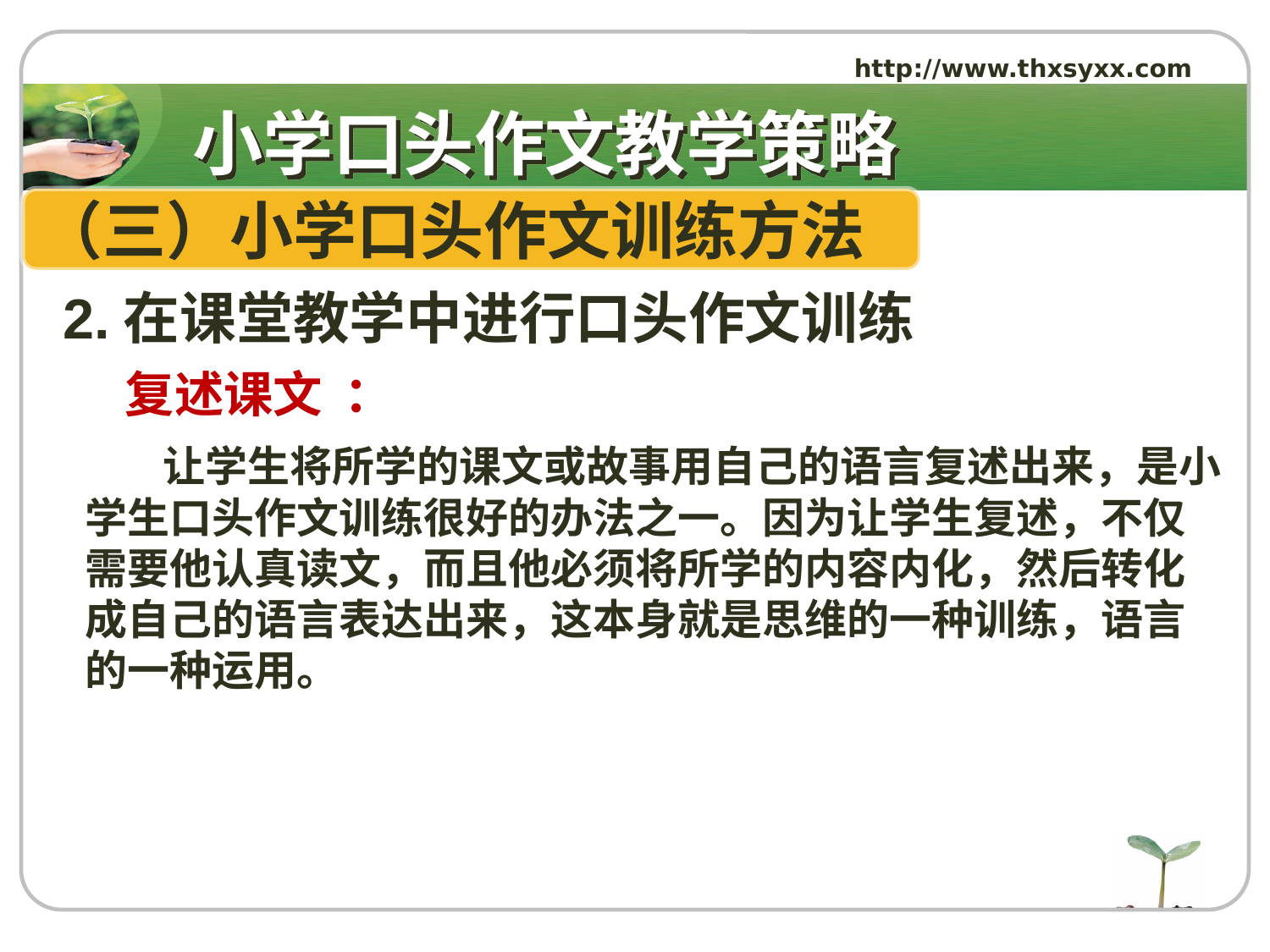

http://www.thxsyxx.com
# 小学口头作文教学策略
（三）小学口头作文训练方法
 2.在课堂教学中进行口头作文训练
复述课文   ：
      让学生将所学的课文或故事用自己的语言复述出来，是小学生口头作文训练很好的办法之一。因为让学生复述，不仅需要他认真读文，而且他必须将所学的内容内化，然后转化成自己的语言表达出来，这本身就是思维的一种训练，语言的一种运用。